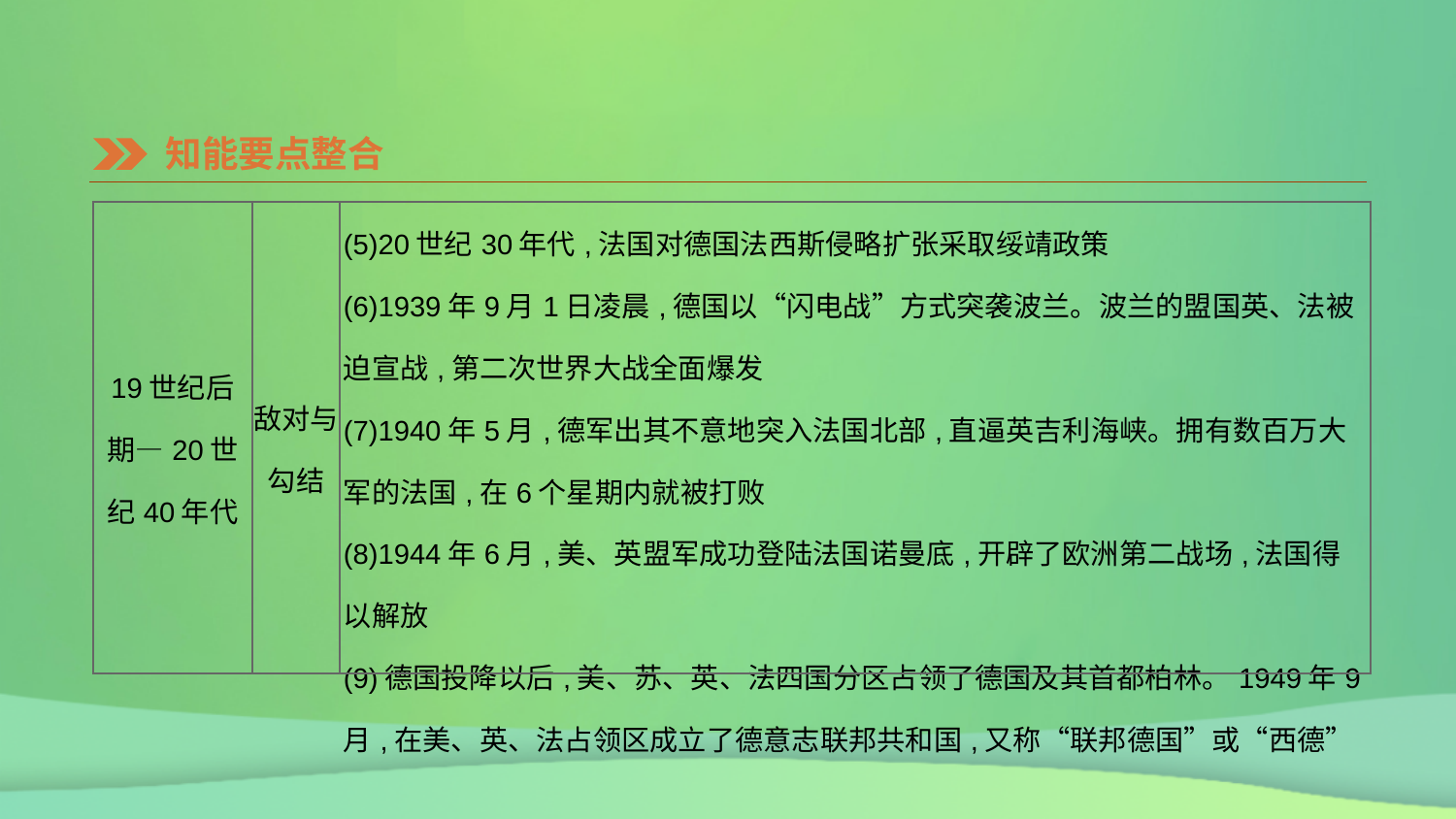

知能要点整合

| 19世纪后 期—20世 纪40年代 | 敌对与勾结 | (5)20世纪30年代,法国对德国法西斯侵略扩张采取绥靖政策 (6)1939年9月1日凌晨,德国以“闪电战”方式突袭波兰。波兰的盟国英、法被迫宣战,第二次世界大战全面爆发 (7)1940年5月,德军出其不意地突入法国北部,直逼英吉利海峡。拥有数百万大军的法国,在6个星期内就被打败 (8)1944年6月,美、英盟军成功登陆法国诺曼底,开辟了欧洲第二战场,法国得以解放 (9)德国投降以后,美、苏、英、法四国分区占领了德国及其首都柏林。1949年9月,在美、英、法占领区成立了德意志联邦共和国,又称“联邦德国”或“西德” |
| --- | --- | --- |